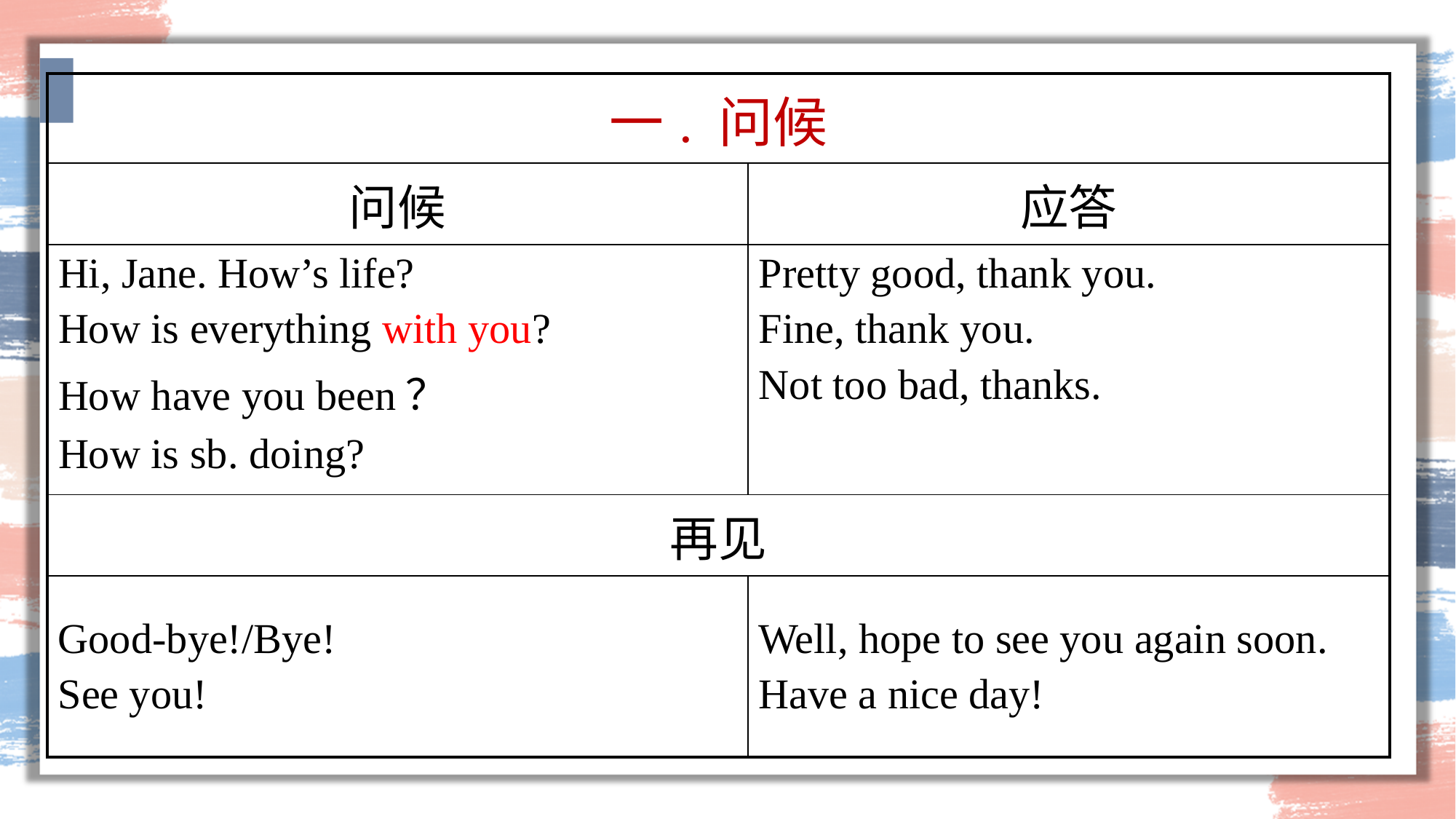

| 一. 问候 |  |
| --- | --- |
| 问候 | 应答 |
| Hi, Jane. How’s life? How is everything with you? How have you been？ How is sb. doing? | Pretty good, thank you. Fine, thank you. Not too bad, thanks. |
| 再见 |  |
| Good-bye!/Bye! See you! | Well, hope to see you again soon. Have a nice day! |